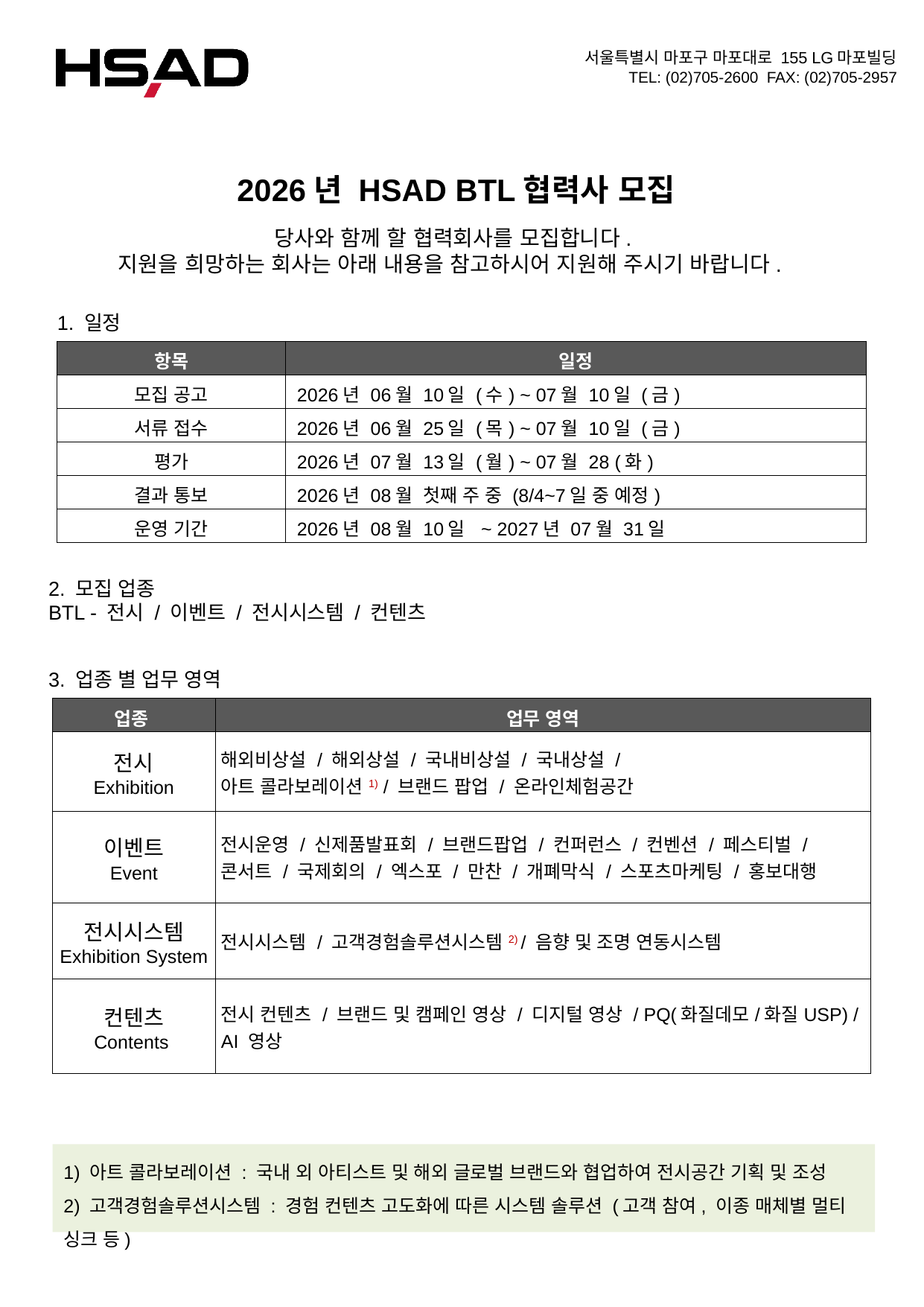

2026년 HSAD BTL협력사 모집
당사와 함께 할 협력회사를 모집합니다.
지원을 희망하는 회사는 아래 내용을 참고하시어 지원해 주시기 바랍니다.
1. 일정
| 항목 | 일정 |
| --- | --- |
| 모집 공고 | 2026년 06월 10일 (수) ~ 07월 10일 (금) |
| 서류 접수 | 2026년 06월 25일 (목) ~ 07월 10일 (금) |
| 평가 | 2026년 07월 13일 (월) ~ 07월 28 (화) |
| 결과 통보 | 2026년 08월 첫째 주 중 (8/4~7일 중 예정) |
| 운영 기간 | 2026년 08월 10일 ~ 2027년 07월 31일 |
2. 모집 업종
BTL - 전시 / 이벤트 / 전시시스템 / 컨텐츠

3. 업종 별 업무 영역
| 업종 | 업무 영역 |
| --- | --- |
| 전시 Exhibition | 해외비상설 / 해외상설 / 국내비상설 / 국내상설 / 아트 콜라보레이션1) / 브랜드 팝업 / 온라인체험공간 |
| 이벤트 Event | 전시운영 / 신제품발표회 / 브랜드팝업 / 컨퍼런스 / 컨벤션 / 페스티벌 / 콘서트 / 국제회의 / 엑스포 / 만찬 / 개폐막식 / 스포츠마케팅 / 홍보대행 |
| 전시시스템 Exhibition System | 전시시스템 / 고객경험솔루션시스템2) / 음향 및 조명 연동시스템 |
| 컨텐츠 Contents | 전시 컨텐츠 / 브랜드 및 캠페인 영상 / 디지털 영상 / PQ(화질데모/화질USP) / AI 영상 |
1) 아트 콜라보레이션 : 국내 외 아티스트 및 해외 글로벌 브랜드와 협업하여 전시공간 기획 및 조성
2) 고객경험솔루션시스템 : 경험 컨텐츠 고도화에 따른 시스템 솔루션 (고객 참여, 이종 매체별 멀티 싱크 등)